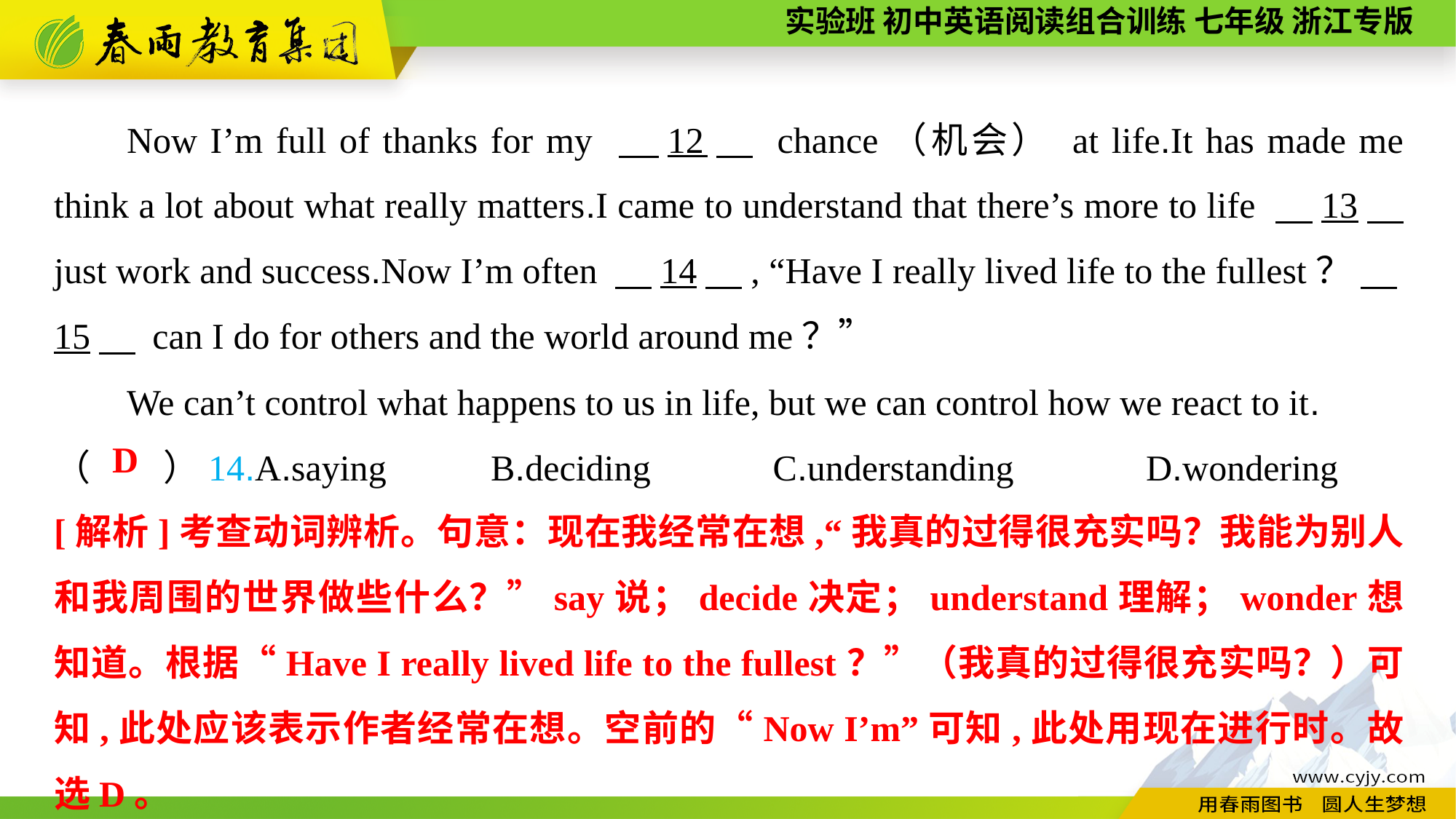

Now I’m full of thanks for my 　12　 chance（机会） at life.It has made me think a lot about what really matters.I came to understand that there’s more to life 　13　 just work and success.Now I’m often 　14　, “Have I really lived life to the fullest？ 　15　 can I do for others and the world around me？”
We can’t control what happens to us in life, but we can control how we react to it.
（　　）14.A.saying	B.deciding	       C.understanding      	D.wondering
D
[解析]考查动词辨析。句意：现在我经常在想,“我真的过得很充实吗？我能为别人和我周围的世界做些什么？”say说；decide决定；understand理解；wonder想知道。根据“Have I really lived life to the fullest？”（我真的过得很充实吗？）可知,此处应该表示作者经常在想。空前的“Now I’m”可知,此处用现在进行时。故选D。